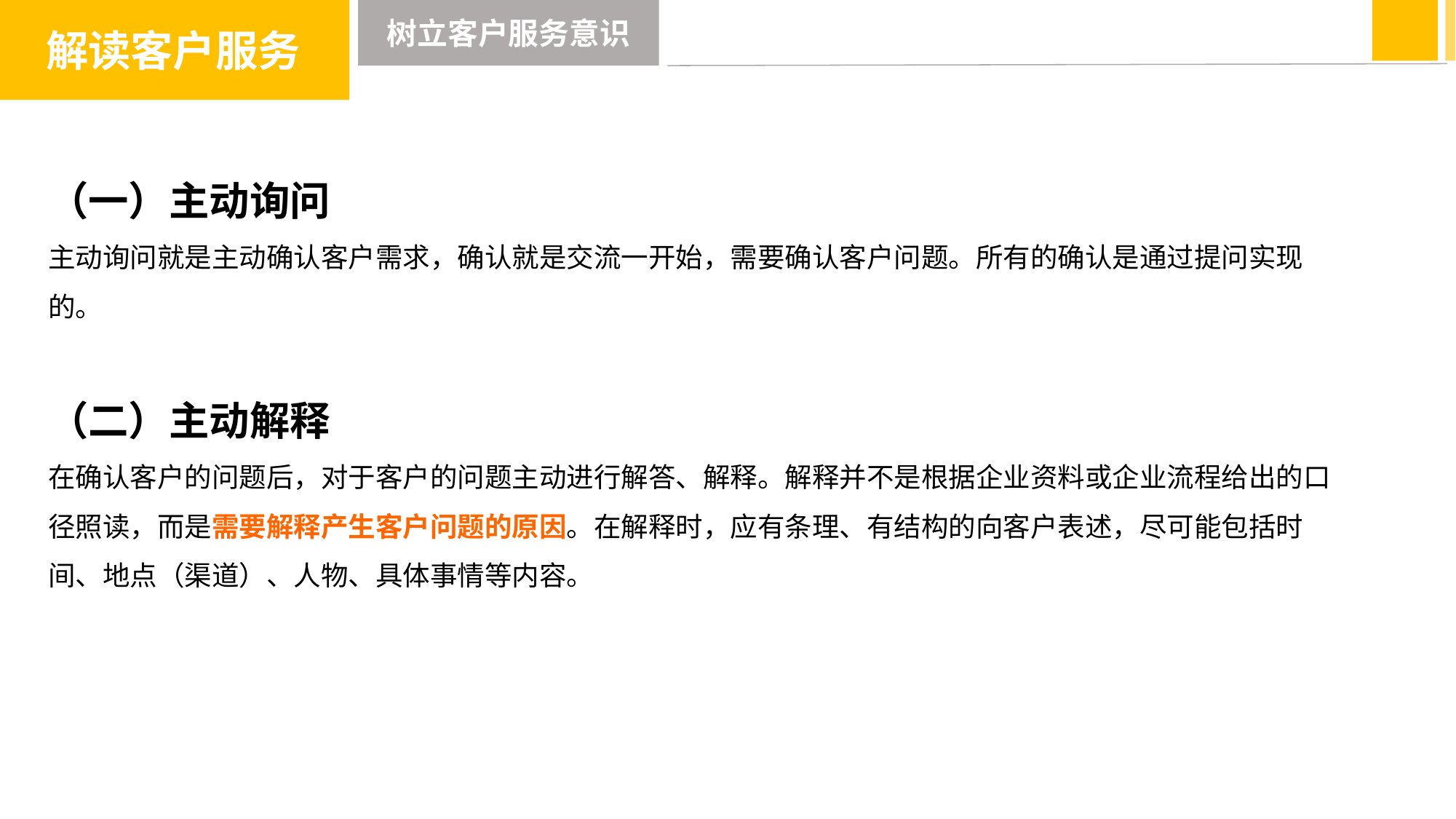

解读客户服务
树立客户服务意识

（一）主动询问
主动询问就是主动确认客户需求，确认就是交流一开始，需要确认客户问题。所有的确认是通过提问实现的。

（二）主动解释
在确认客户的问题后，对于客户的问题主动进行解答、解释。解释并不是根据企业资料或企业流程给出的口径照读，而是需要解释产生客户问题的原因。在解释时，应有条理、有结构的向客户表述，尽可能包括时间、地点（渠道）、人物、具体事情等内容。